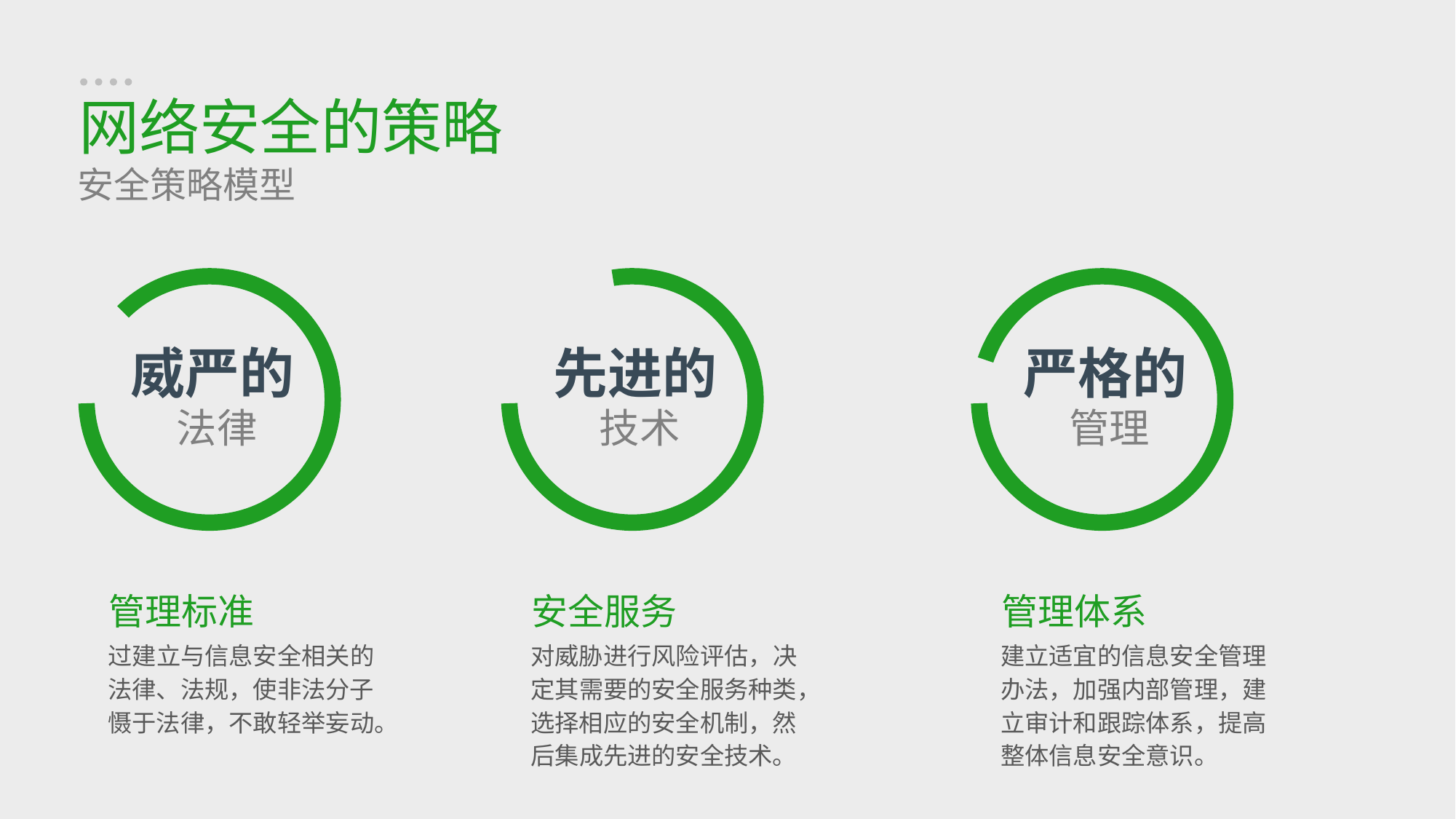

网络安全的策略
安全策略模型

威严的
法律

先进的
技术

严格的
管理
管理体系
建立适宜的信息安全管理办法，加强内部管理，建立审计和跟踪体系，提高整体信息安全意识。
安全服务
对威胁进行风险评估，决定其需要的安全服务种类，选择相应的安全机制，然后集成先进的安全技术。
管理标准
过建立与信息安全相关的法律、法规，使非法分子慑于法律，不敢轻举妄动。